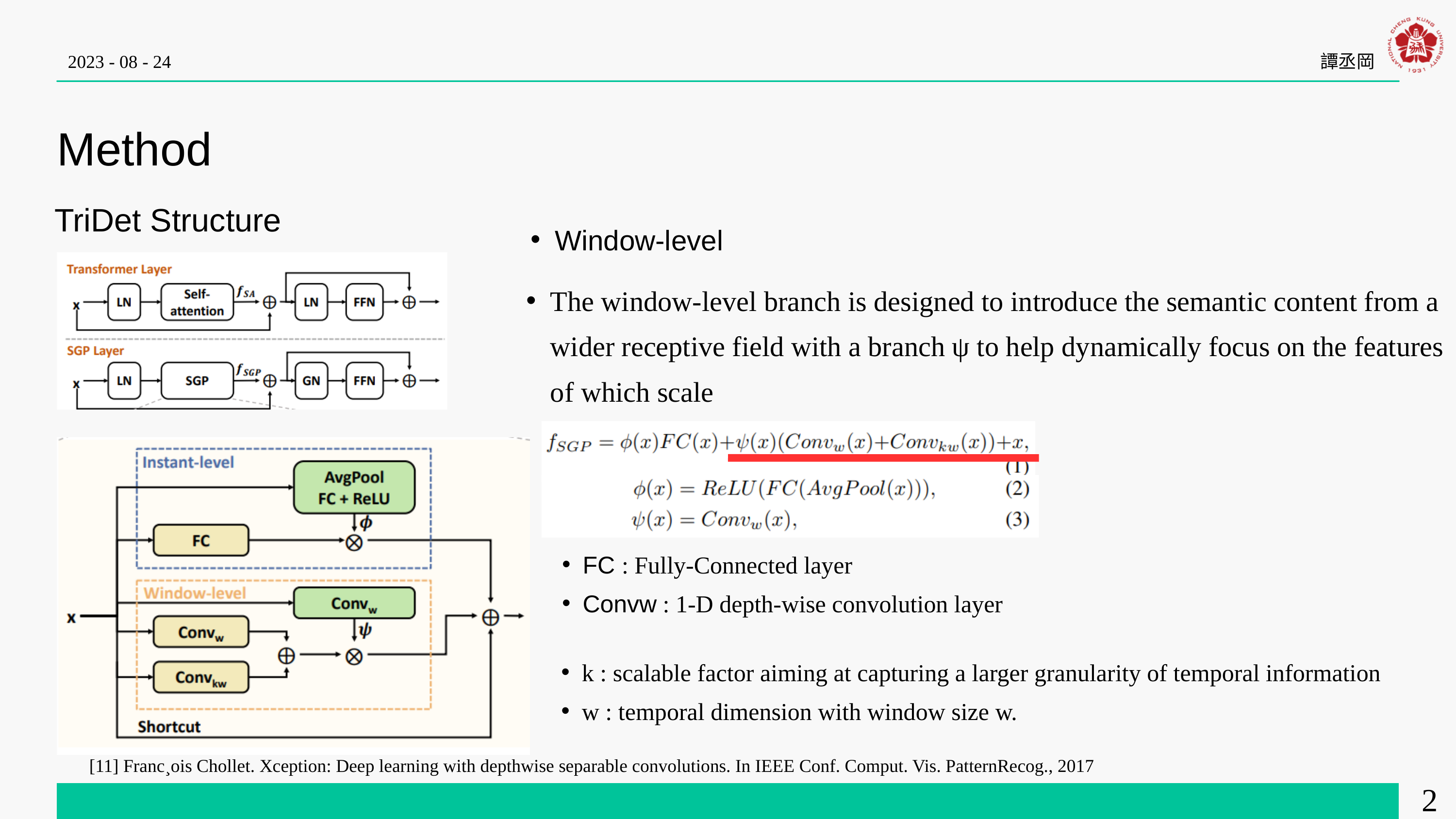

2023 - 08 - 24
譚丞岡

Method
TriDet Structure
Window-level

The window-level branch is designed to introduce the semantic content from a wider receptive field with a branch ψ to help dynamically focus on the features of which scale

FC : Fully-Connected layer
Convw : 1-D depth-wise convolution layer
k : scalable factor aiming at capturing a larger granularity of temporal information
w : temporal dimension with window size w.
[11] Franc¸ois Chollet. Xception: Deep learning with depthwise separable convolutions. In IEEE Conf. Comput. Vis. PatternRecog., 2017
20